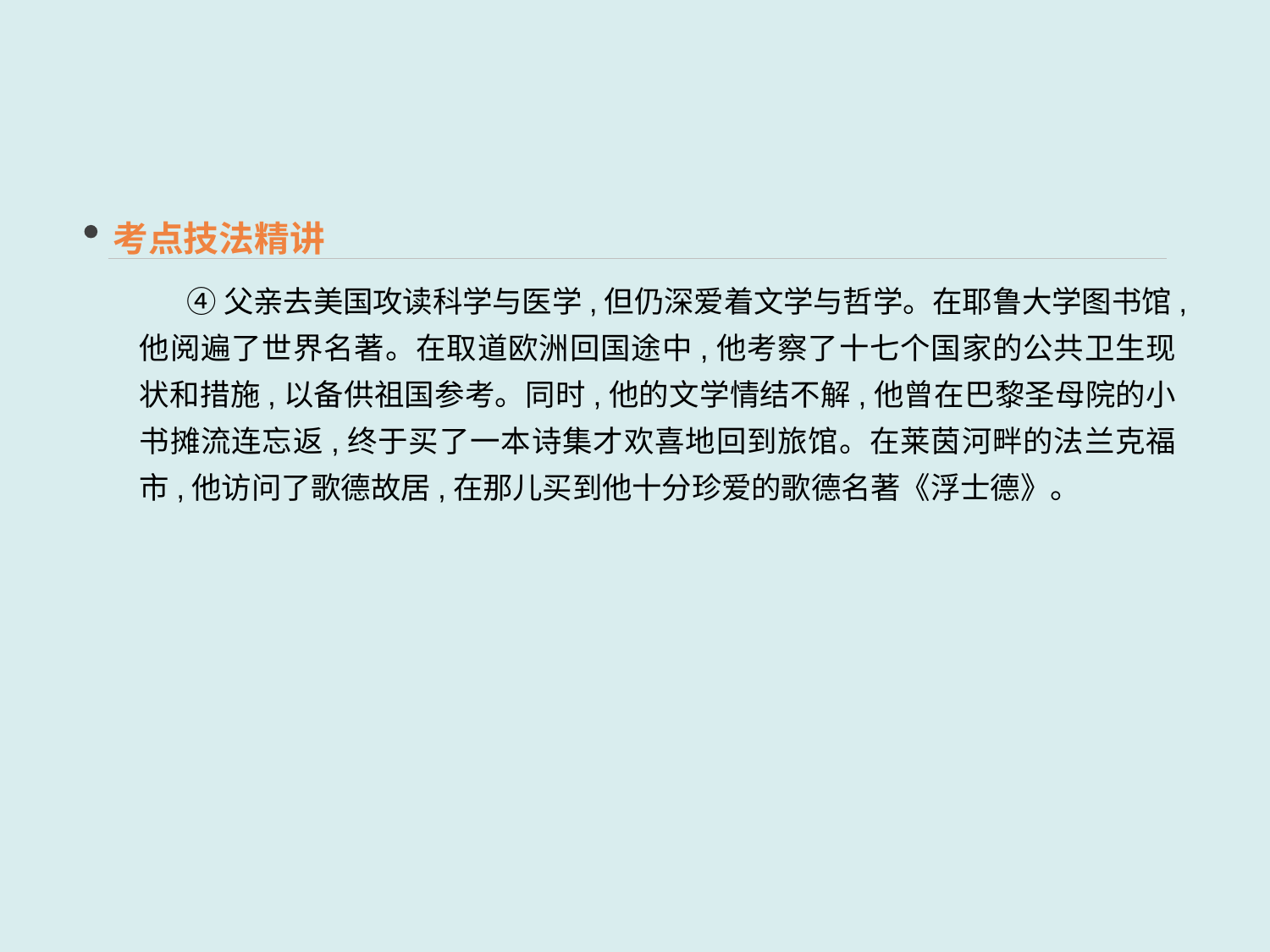

考点技法精讲

       ④父亲去美国攻读科学与医学,但仍深爱着文学与哲学。在耶鲁大学图书馆,他阅遍了世界名著。在取道欧洲回国途中,他考察了十七个国家的公共卫生现状和措施,以备供祖国参考。同时,他的文学情结不解,他曾在巴黎圣母院的小书摊流连忘返,终于买了一本诗集才欢喜地回到旅馆。在莱茵河畔的法兰克福市,他访问了歌德故居,在那儿买到他十分珍爱的歌德名著《浮士德》。